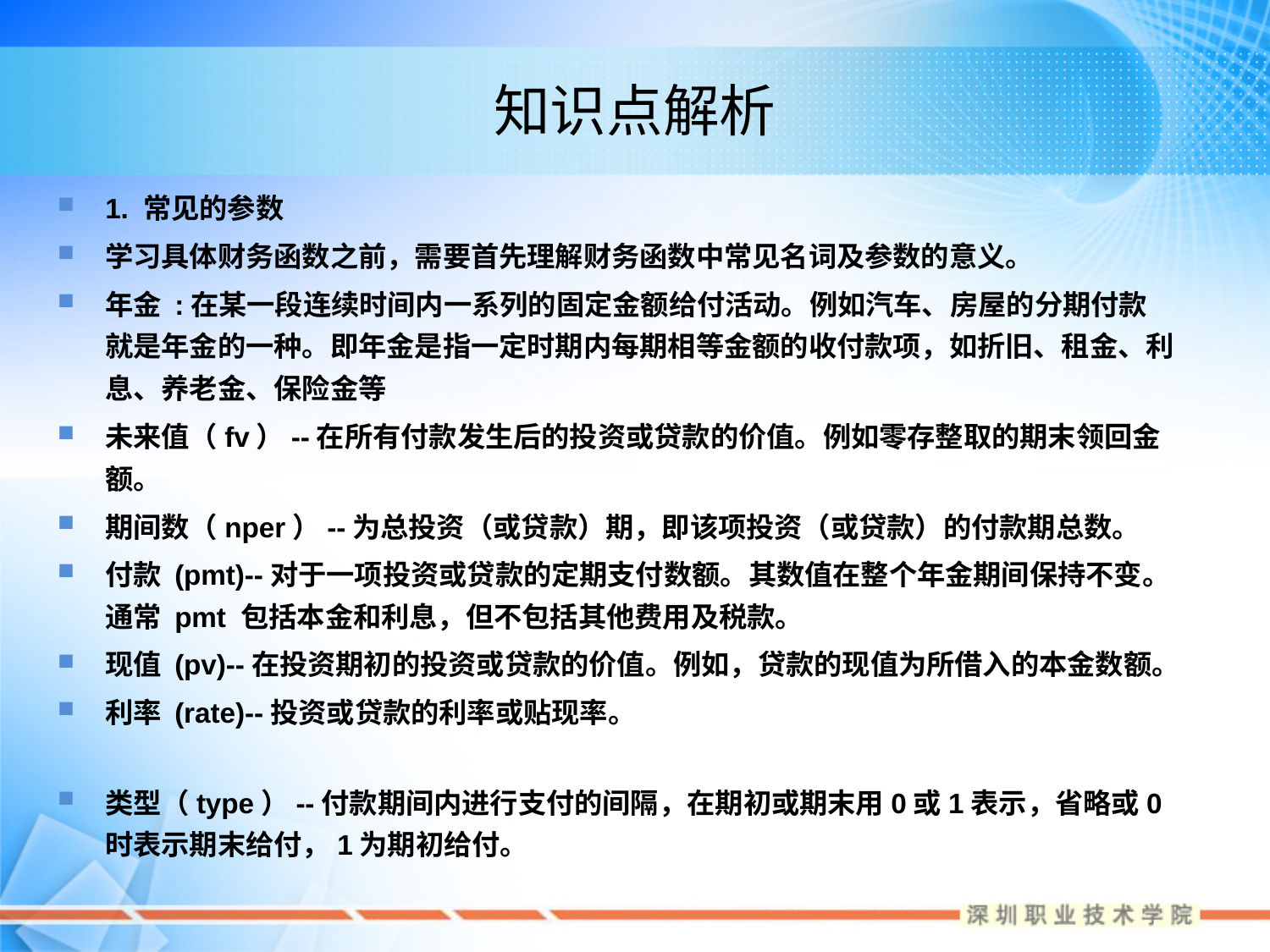

# 知识点解析
1. 常见的参数
学习具体财务函数之前，需要首先理解财务函数中常见名词及参数的意义。
年金 :在某一段连续时间内一系列的固定金额给付活动。例如汽车、房屋的分期付款就是年金的一种。即年金是指一定时期内每期相等金额的收付款项，如折旧、租金、利息、养老金、保险金等
未来值（fv）--在所有付款发生后的投资或贷款的价值。例如零存整取的期末领回金额。
期间数（nper）--为总投资（或贷款）期，即该项投资（或贷款）的付款期总数。
付款 (pmt)--对于一项投资或贷款的定期支付数额。其数值在整个年金期间保持不变。通常 pmt 包括本金和利息，但不包括其他费用及税款。
现值 (pv)--在投资期初的投资或贷款的价值。例如，贷款的现值为所借入的本金数额。
利率 (rate)--投资或贷款的利率或贴现率。
类型（type）--付款期间内进行支付的间隔，在期初或期末用0或1表示，省略或0时表示期末给付，1为期初给付。